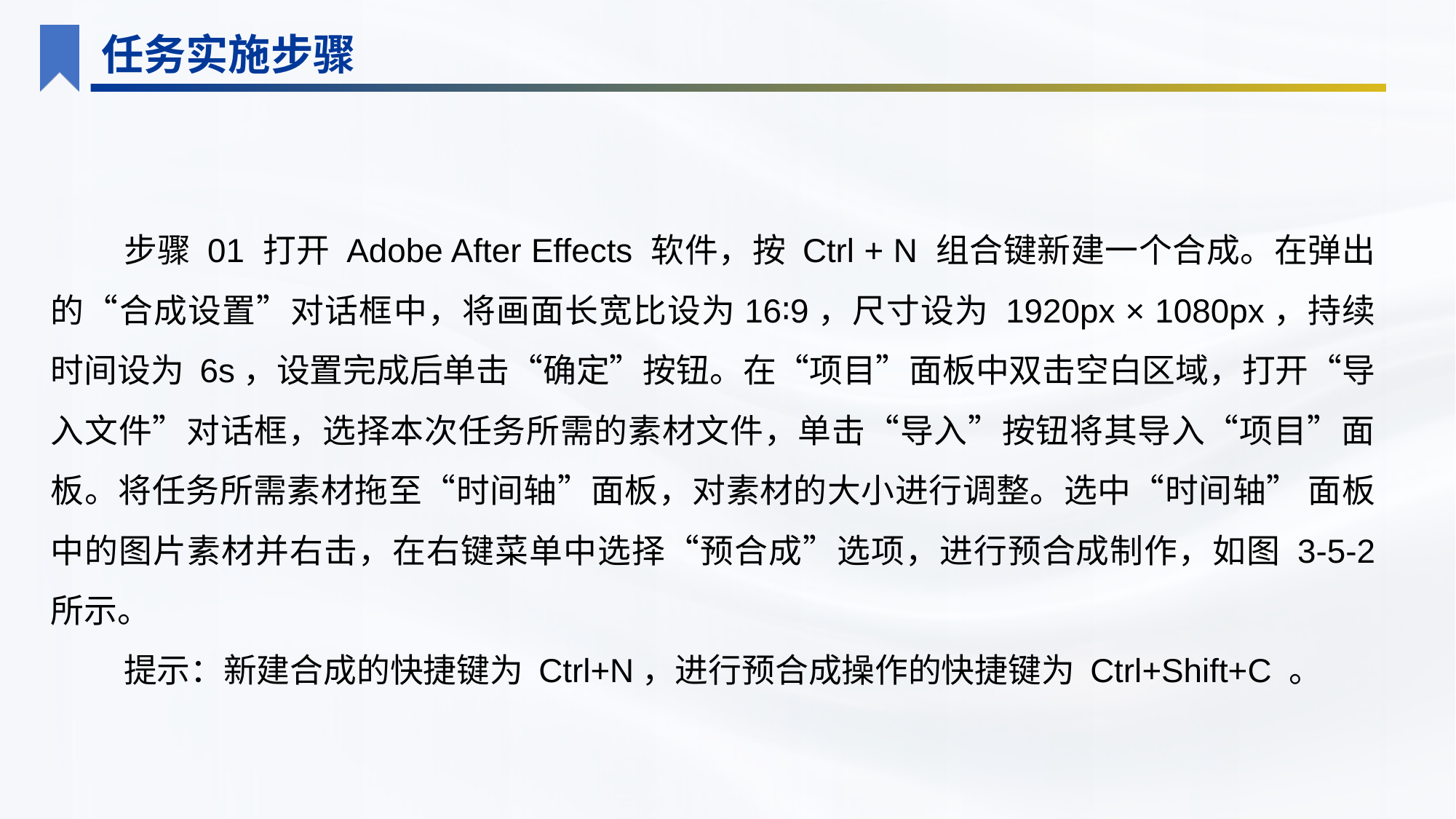

任务实施步骤
步骤 01 打开 Adobe After Effects 软件，按 Ctrl + N 组合键新建一个合成。在弹出的“合成设置”对话框中，将画面长宽比设为16∶9，尺寸设为 1920px × 1080px，持续时间设为 6s，设置完成后单击“确定”按钮。在“项目”面板中双击空白区域，打开“导入文件”对话框，选择本次任务所需的素材文件，单击“导入”按钮将其导入“项目”面板。将任务所需素材拖至“时间轴”面板，对素材的大小进行调整。选中“时间轴” 面板中的图片素材并右击，在右键菜单中选择“预合成”选项，进行预合成制作，如图 3-5-2 所示。
提示：新建合成的快捷键为 Ctrl+N，进行预合成操作的快捷键为 Ctrl+Shift+C 。